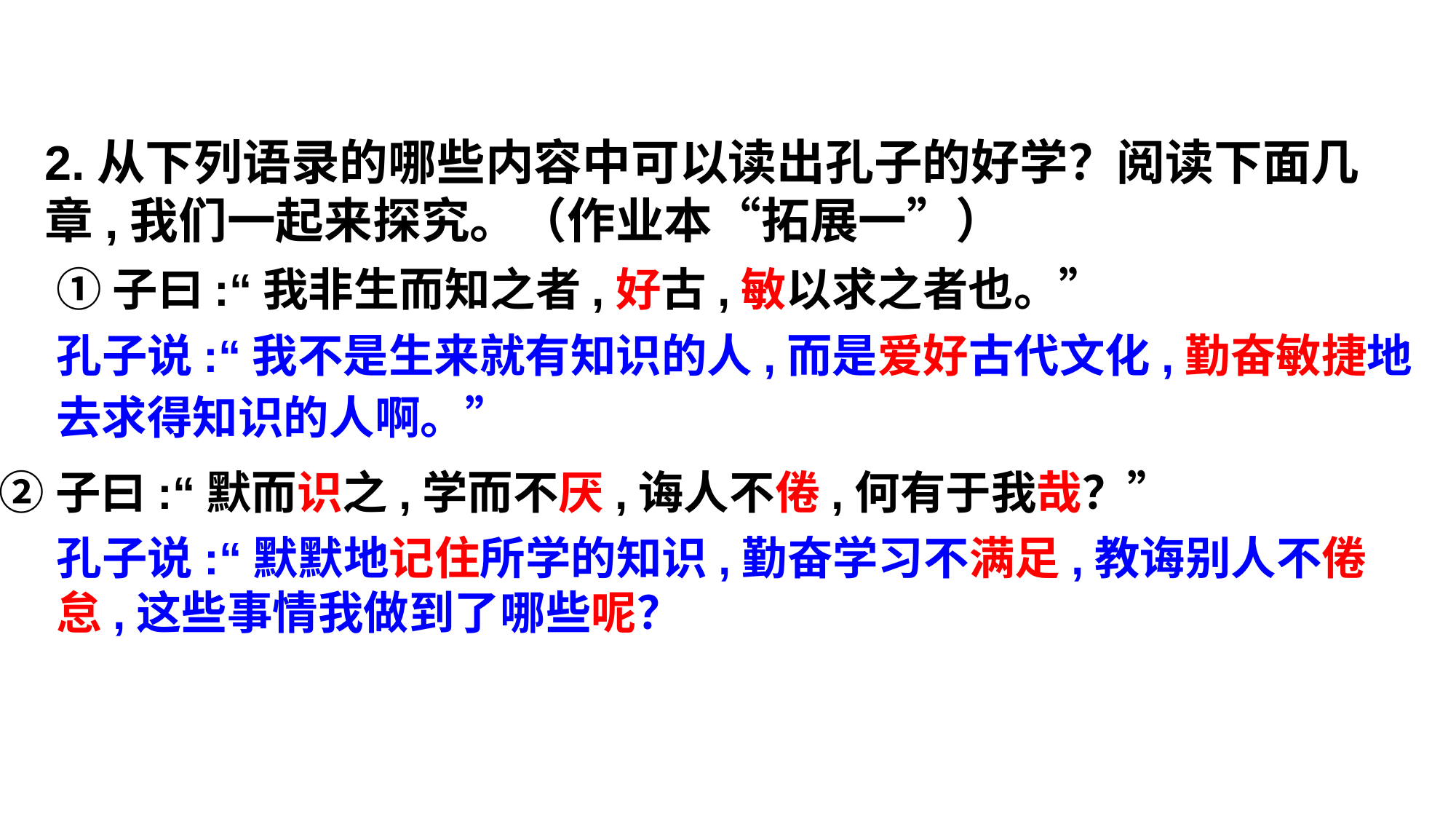

2.从下列语录的哪些内容中可以读出孔子的好学？阅读下面几章,我们一起来探究。（作业本“拓展一”）
①子曰:“我非生而知之者,好古,敏以求之者也。”
孔子说:“我不是生来就有知识的人,而是爱好古代文化,勤奋敏捷地去求得知识的人啊。”
②子曰:“默而识之,学而不厌,诲人不倦,何有于我哉？”
孔子说:“默默地记住所学的知识,勤奋学习不满足,教诲别人不倦怠,这些事情我做到了哪些呢？